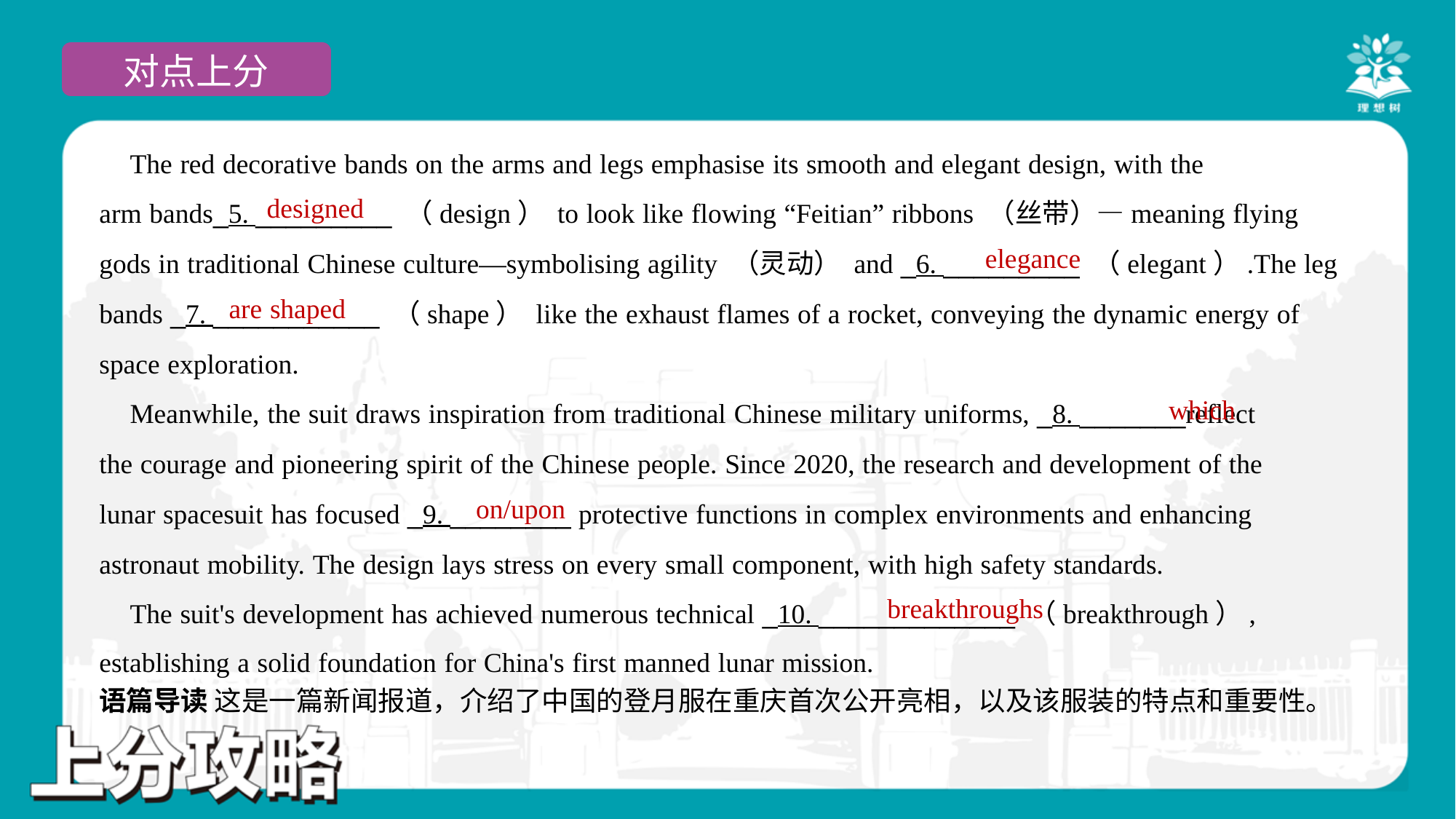

The red decorative bands on the arms and legs emphasise its smooth and elegant design, with the
arm bands_5. _________ （design） to look like flowing “Feitian” ribbons （丝带）—meaning flying
gods in traditional Chinese culture—symbolising agility （灵动） and _6. _________ （elegant）.The leg
bands _7. ___________ （shape） like the exhaust flames of a rocket, conveying the dynamic energy of
space exploration.
    Meanwhile, the suit draws inspiration from traditional Chinese military uniforms, _8. _______reflect
the courage and pioneering spirit of the Chinese people. Since 2020, the research and development of the
lunar spacesuit has focused _9. ________ protective functions in complex environments and enhancing
astronaut mobility. The design lays stress on every small component, with high safety standards.
    The suit's development has achieved numerous technical _10. _____________ （breakthrough）,
establishing a solid foundation for China's first manned lunar mission.#1.1.5
designed
elegance
are shaped
which
on/upon
breakthroughs
语篇导读 这是一篇新闻报道，介绍了中国的登月服在重庆首次公开亮相，以及该服装的特点和重要性。